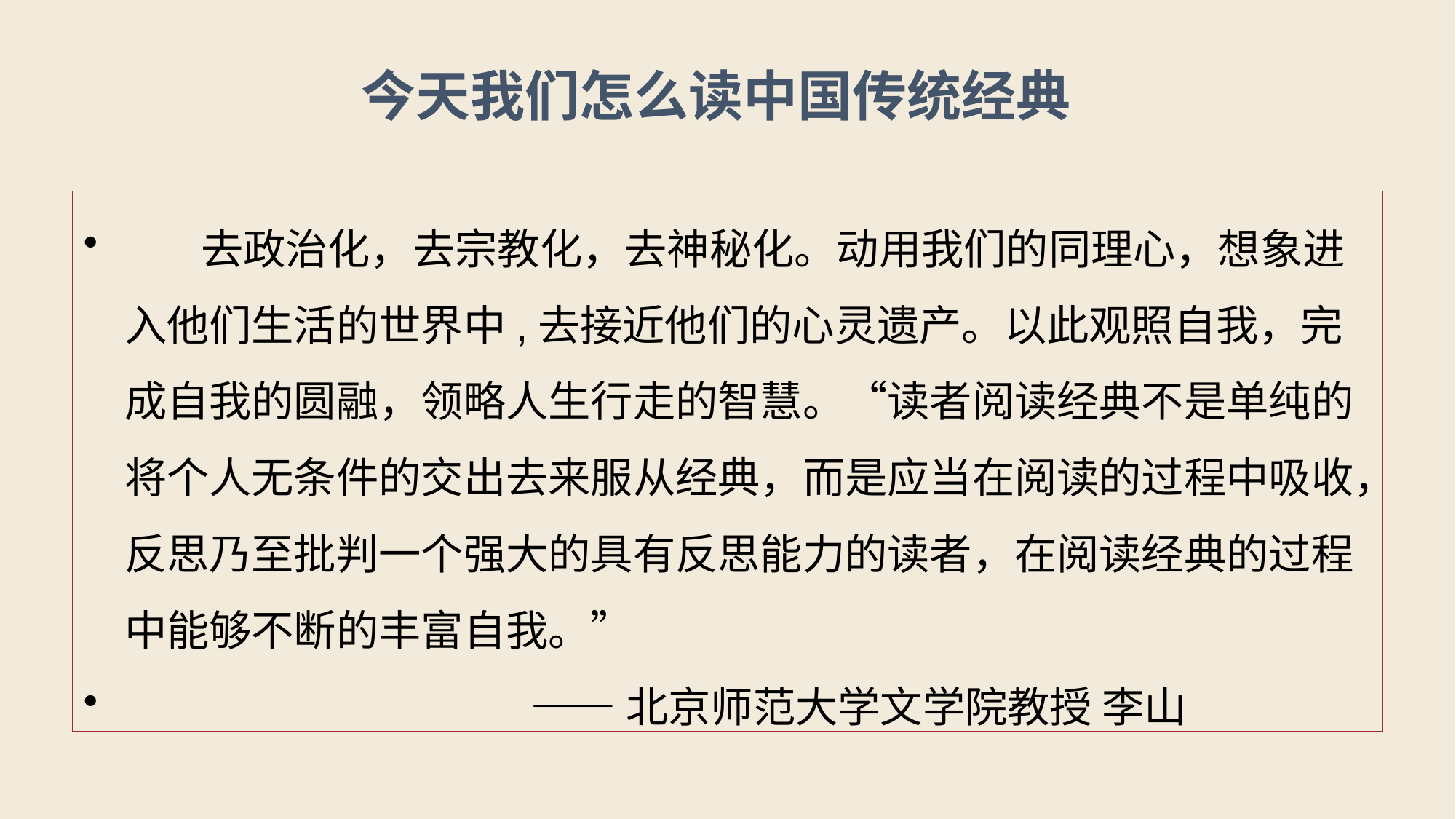

今天我们怎么读中国传统经典
       去政治化，去宗教化，去神秘化。动用我们的同理心，想象进入他们生活的世界中,去接近他们的心灵遗产。以此观照自我，完成自我的圆融，领略人生行走的智慧。“读者阅读经典不是单纯的将个人无条件的交出去来服从经典，而是应当在阅读的过程中吸收，反思乃至批判一个强大的具有反思能力的读者，在阅读经典的过程中能够不断的丰富自我。”
                                           ——北京师范大学文学院教授 李山